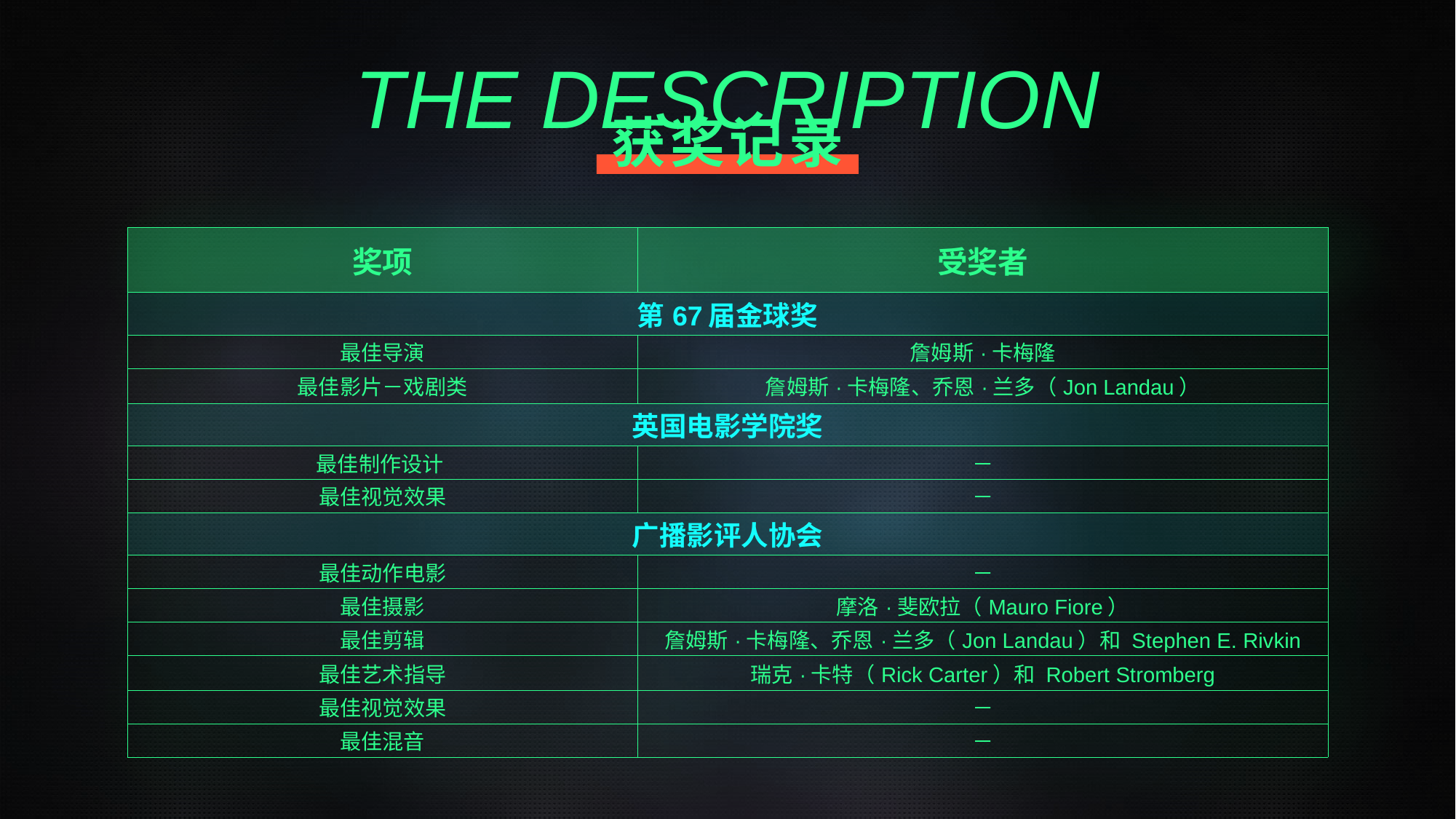

THE DESCRIPTION
获奖记录

| 奖项 | 受奖者 |
| --- | --- |
| 第67届金球奖 |  |
| 最佳导演 | 詹姆斯·卡梅隆 |
| 最佳影片－戏剧类 | 詹姆斯·卡梅隆、乔恩·兰多（Jon Landau） |
| 英国电影学院奖 |  |
| 最佳制作设计 | － |
| 最佳视觉效果 | － |
| 广播影评人协会 |  |
| 最佳动作电影 | － |
| 最佳摄影 | 摩洛·斐欧拉（Mauro Fiore） |
| 最佳剪辑 | 詹姆斯·卡梅隆、乔恩·兰多（Jon Landau）和 Stephen E. Rivkin |
| 最佳艺术指导 | 瑞克·卡特（Rick Carter）和 Robert Stromberg |
| 最佳视觉效果 | － |
| 最佳混音 | － |